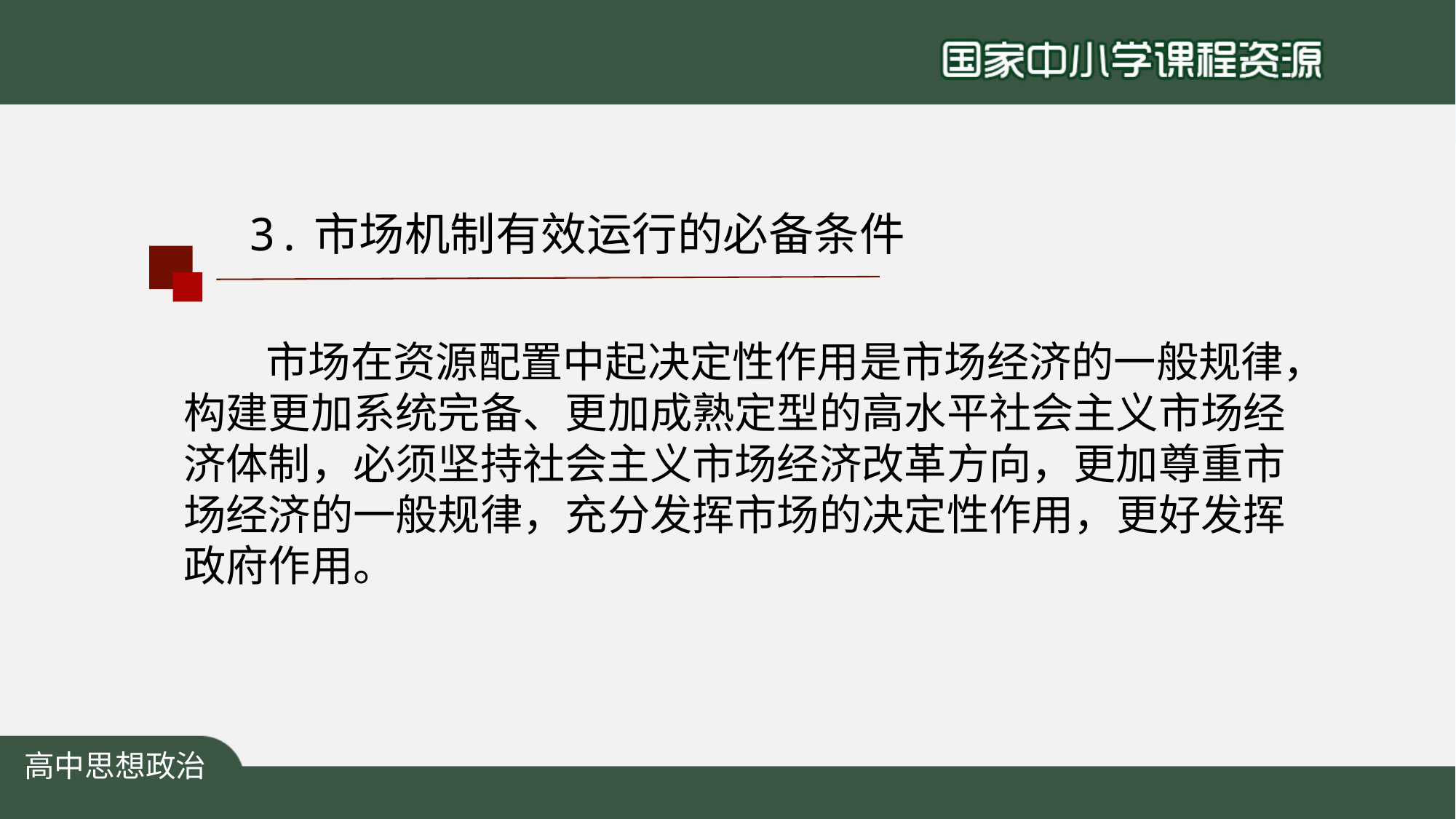

3.市场机制有效运行的必备条件

         市场在资源配置中起决定性作用是市场经济的一般规律，构建更加系统完备、更加成熟定型的高水平社会主义市场经济体制，必须坚持社会主义市场经济改革方向，更加尊重市场经济的一般规律，充分发挥市场的决定性作用，更好发挥政府作用。